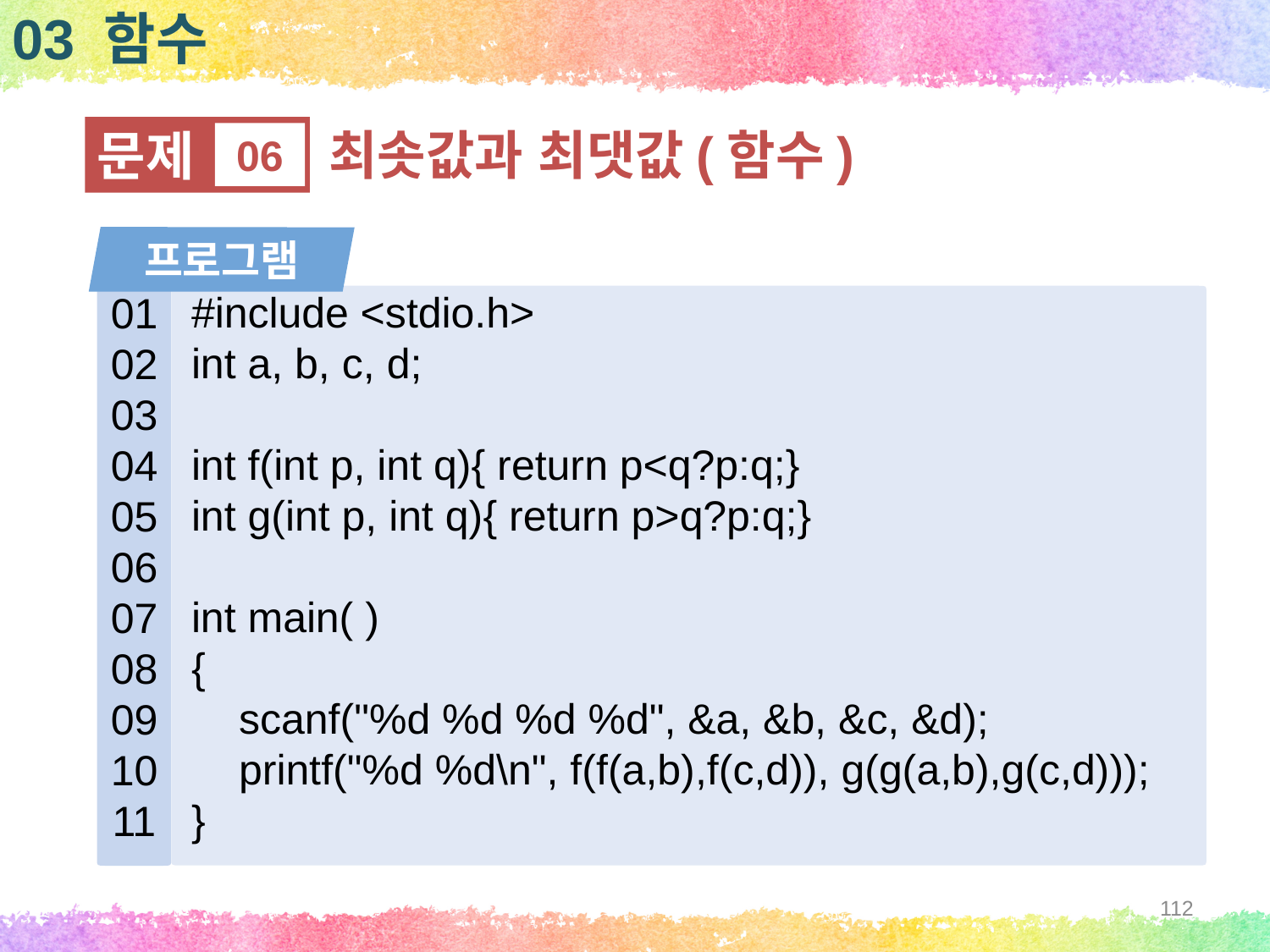

03 함수
문제
06
최솟값과 최댓값(함수)
프로그램
#include <stdio.h>
int a, b, c, d;

int f(int p, int q){ return p<q?p:q;}
int g(int p, int q){ return p>q?p:q;}

int main( )
{
    scanf("%d %d %d %d", &a, &b, &c, &d);
    printf("%d %d\n", f(f(a,b),f(c,d)), g(g(a,b),g(c,d)));
}
01
02
03
04
05
06
07
08
09
10
11
112